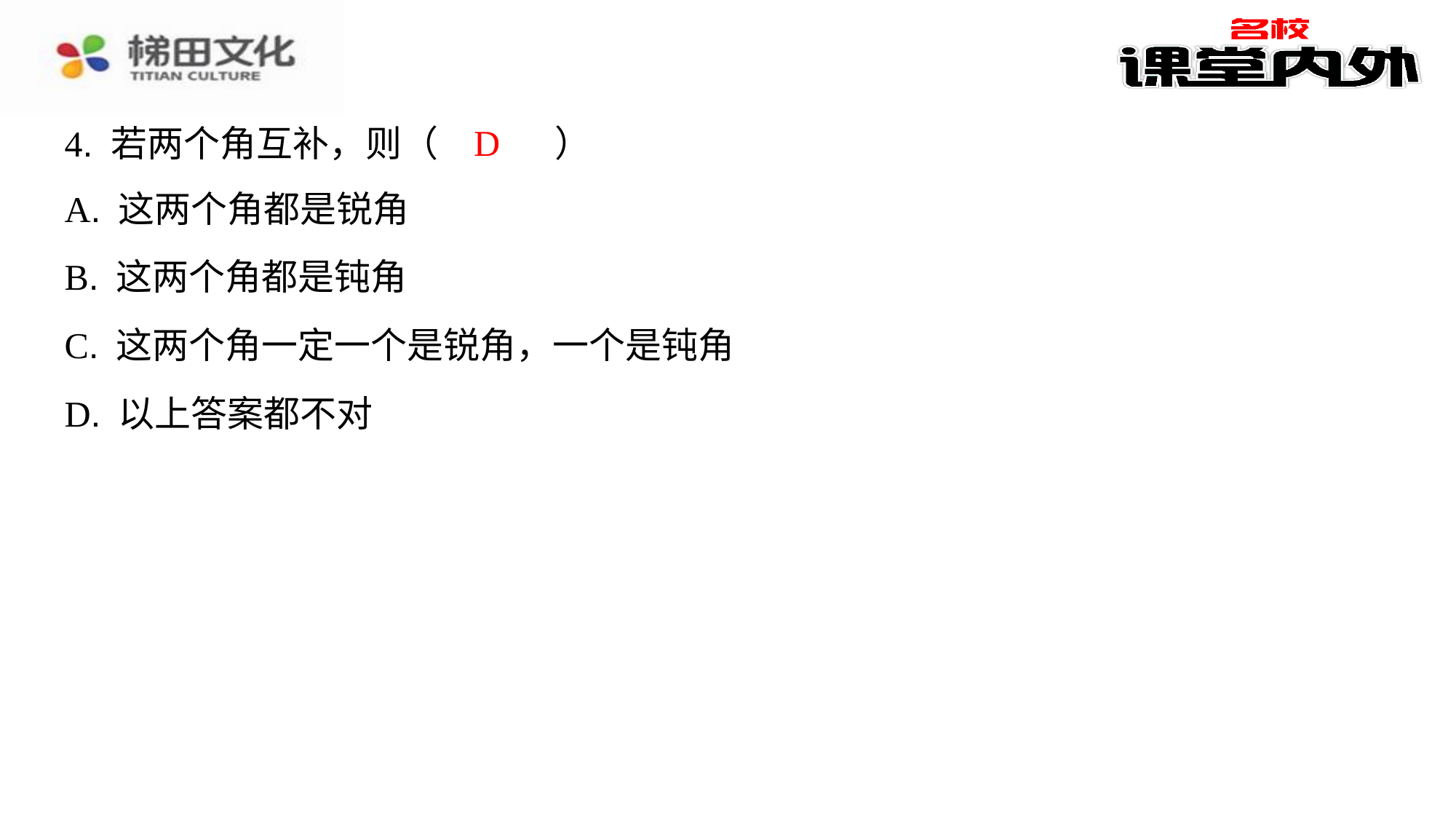

D
4. 若两个角互补，则（　D　）
| A. 这两个角都是锐角 |
| --- |
| B. 这两个角都是钝角 |
| C. 这两个角一定一个是锐角，一个是钝角 |
| D. 以上答案都不对 |